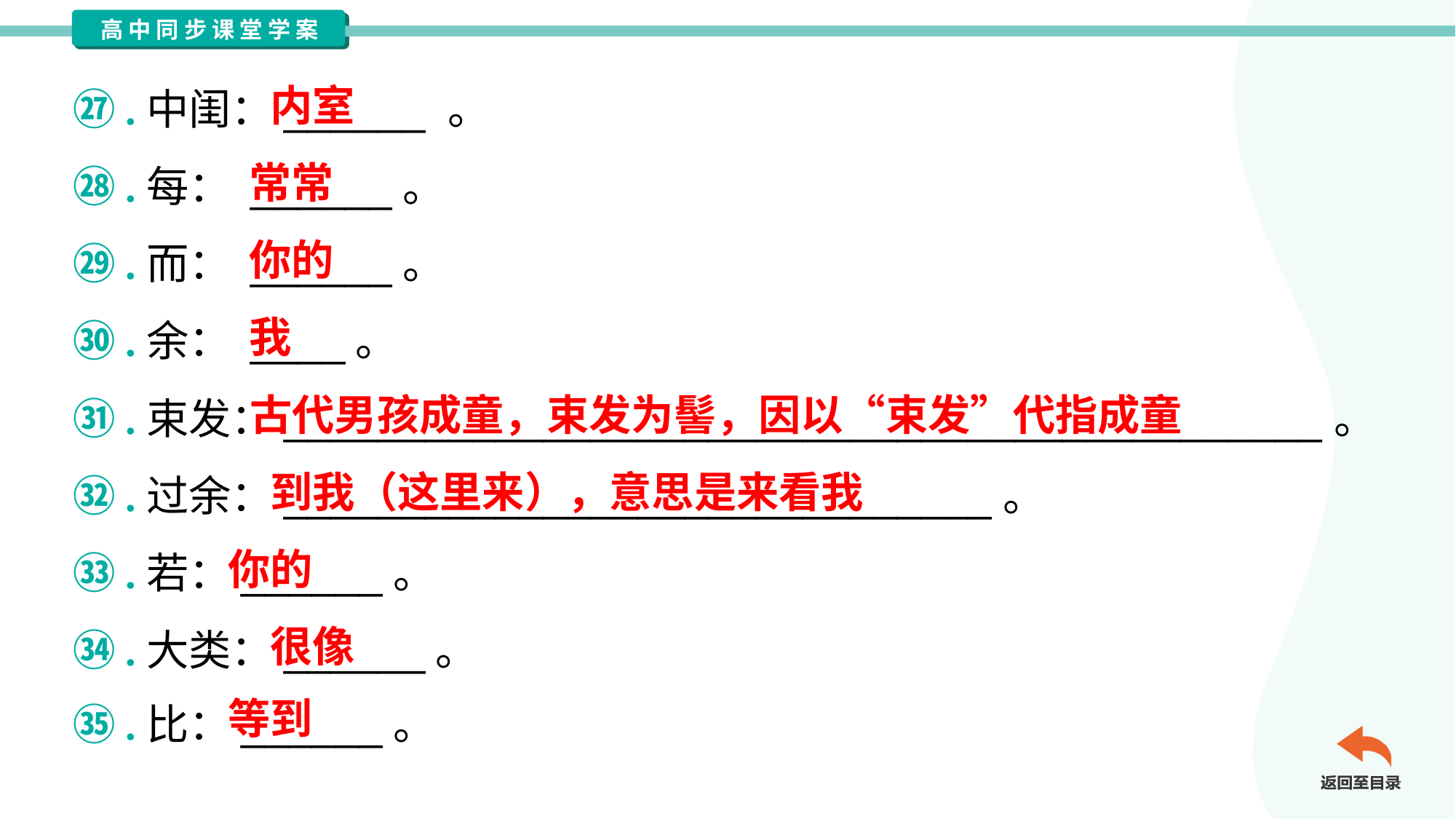

内室
㉗.中闺：______ 。
㉘.每： ______。
㉙.而： ______。
㉚.余： ____。
㉛.束发：____________________________________________。
㉜.过余：______________________________。
㉝.若：______。
㉞.大类：______。
㉟.比：______。
常常
你的
我
古代男孩成童，束发为髻，因以“束发”代指成童
到我（这里来），意思是来看我
你的
很像
等到